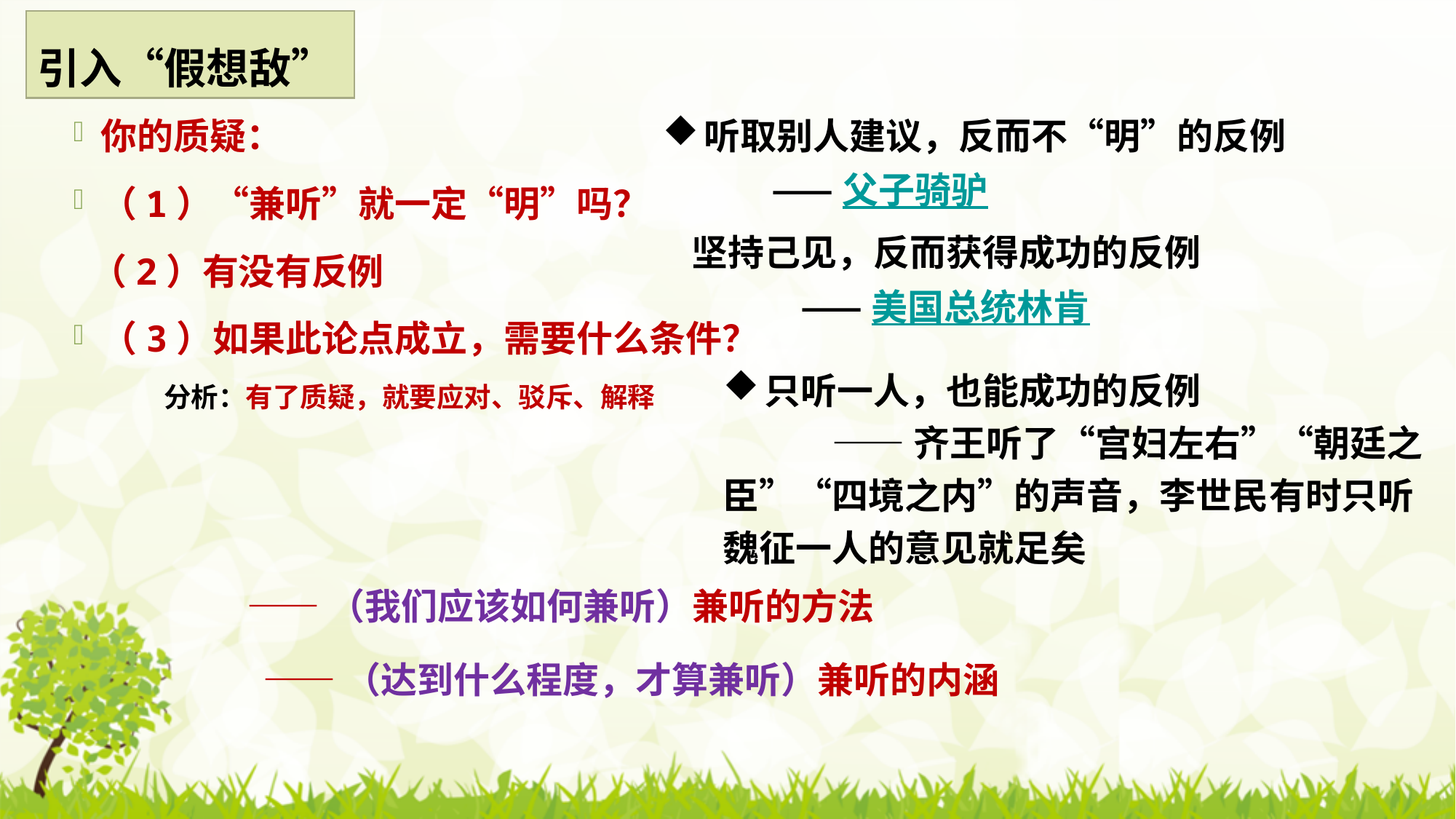

引入“假想敌”
你的质疑：
（1）“兼听”就一定“明”吗？
 （2）有没有反例
（3）如果此论点成立，需要什么条件？
听取别人建议，反而不“明”的反例
	——父子骑驴
坚持己见，反而获得成功的反例
	——美国总统林肯
只听一人，也能成功的反例
	——齐王听了“宫妇左右”“朝廷之臣”“四境之内”的声音，李世民有时只听魏征一人的意见就足矣
分析：有了质疑，就要应对、驳斥、解释
——（我们应该如何兼听）兼听的方法
——（达到什么程度，才算兼听）兼听的内涵